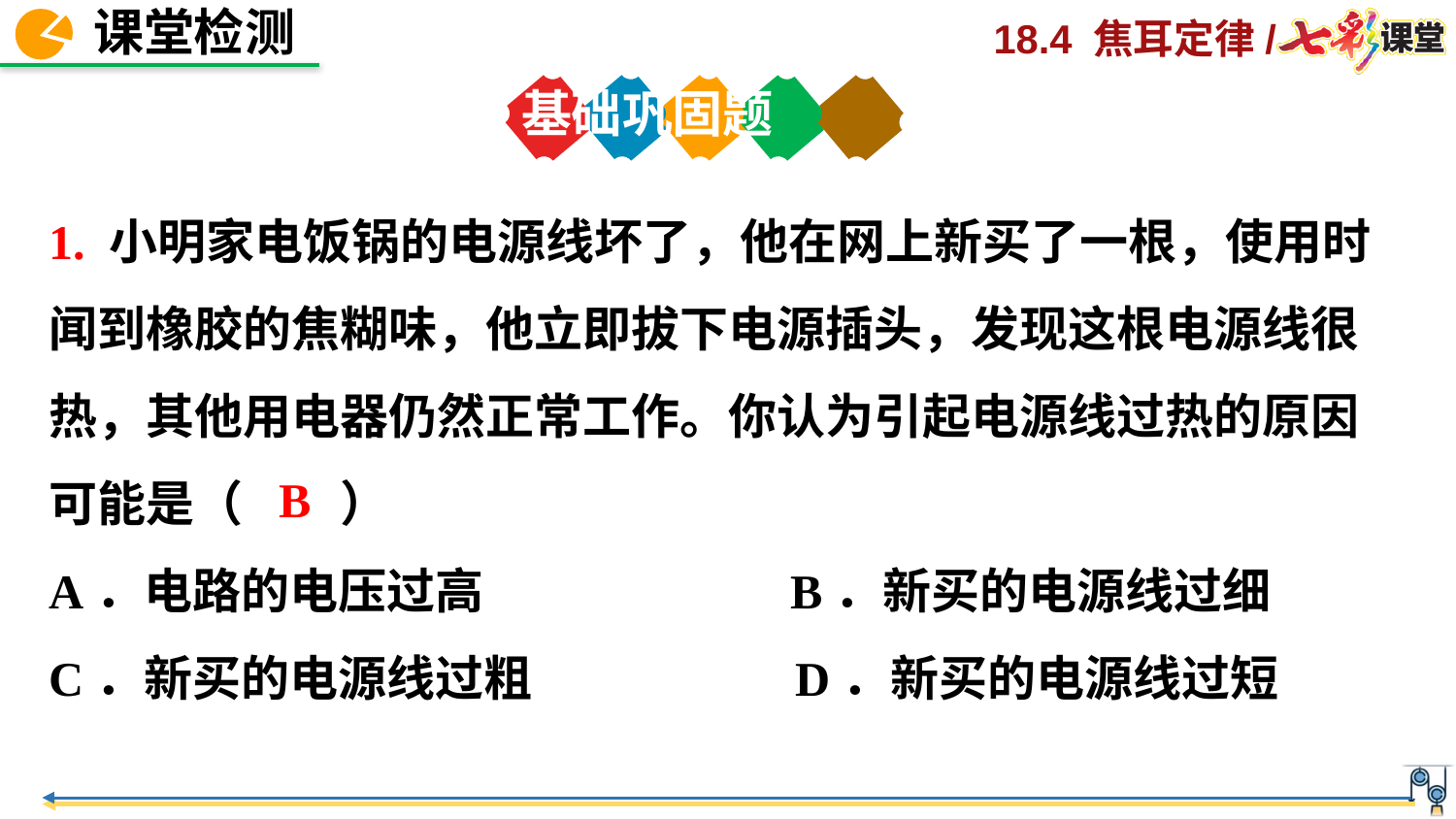

基础巩固题

1. 小明家电饭锅的电源线坏了，他在网上新买了一根，使用时
闻到橡胶的焦糊味，他立即拔下电源插头，发现这根电源线很
热，其他用电器仍然正常工作。你认为引起电源线过热的原因
可能是（　　）
A．电路的电压过高                           B．新买的电源线过细
C．新买的电源线过粗                       D．新买的电源线过短
B